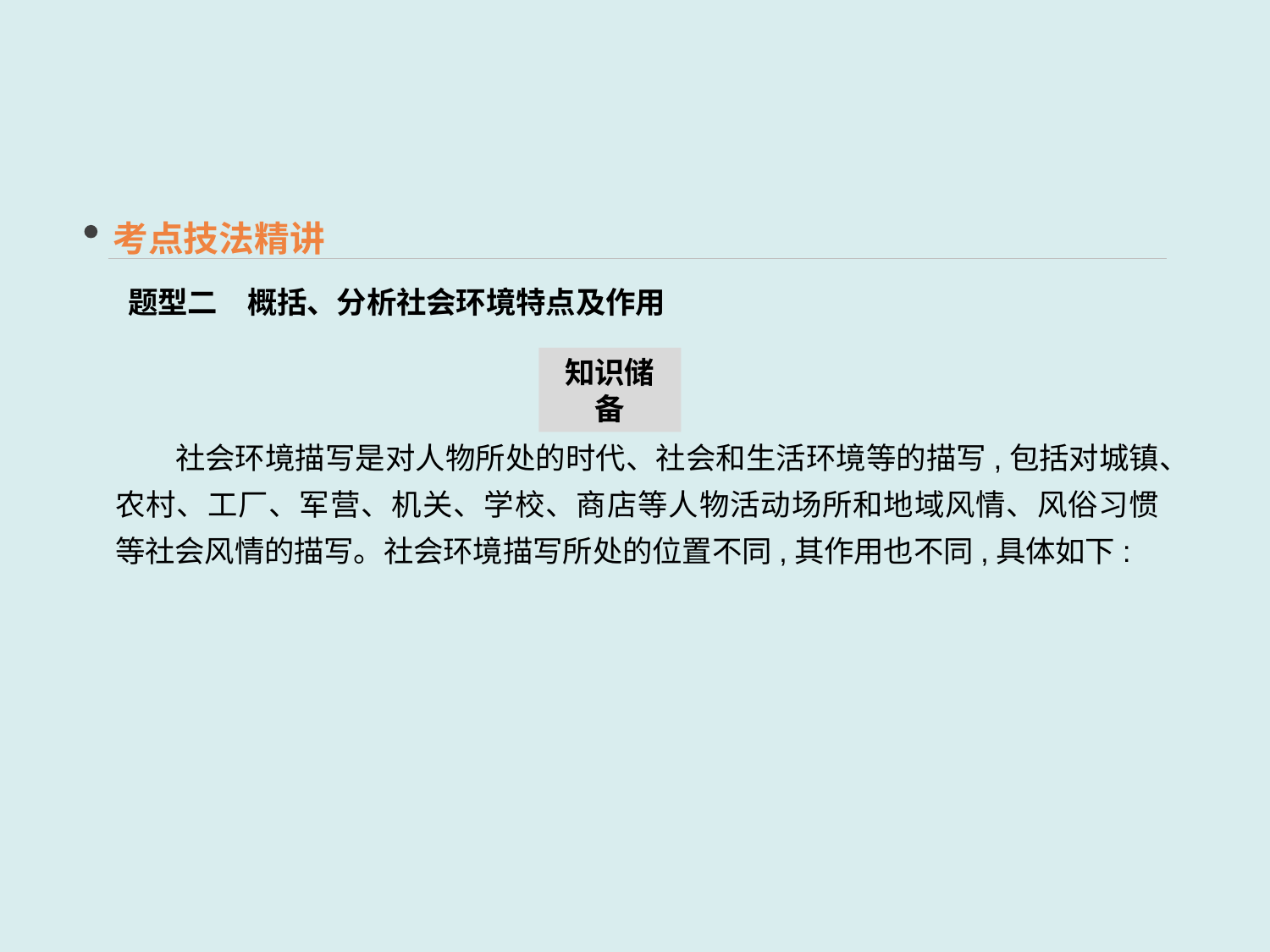

考点技法精讲

题型二　概括、分析社会环境特点及作用
知识储备
　　社会环境描写是对人物所处的时代、社会和生活环境等的描写,包括对城镇、农村、工厂、军营、机关、学校、商店等人物活动场所和地域风情、风俗习惯等社会风情的描写。社会环境描写所处的位置不同,其作用也不同,具体如下: